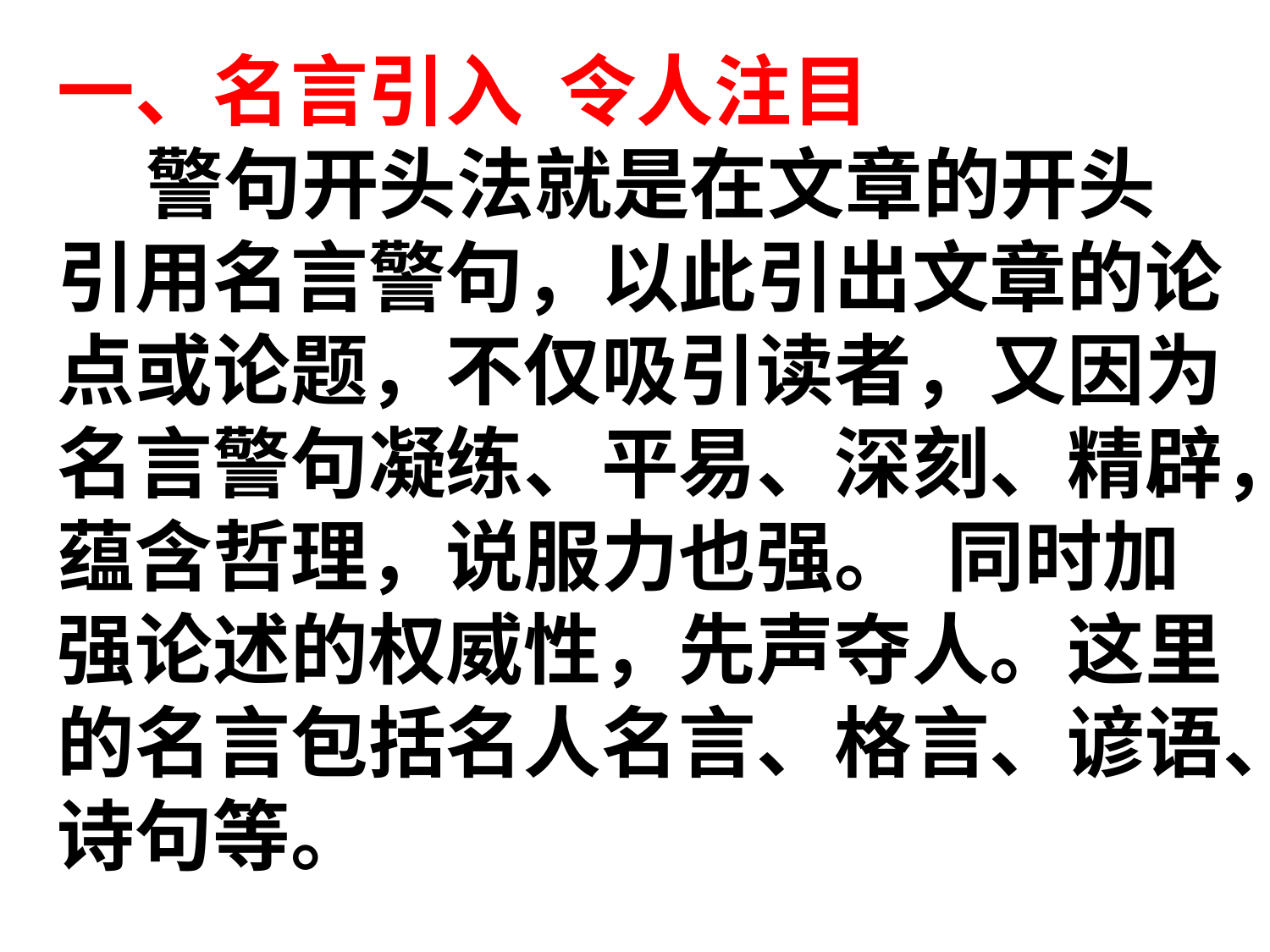

一、名言引入  令人注目
    警句开头法就是在文章的开头引用名言警句，以此引出文章的论点或论题，不仅吸引读者，又因为名言警句凝练、平易、深刻、精辟，蕴含哲理，说服力也强。  同时加强论述的权威性，先声夺人。这里的名言包括名人名言、格言、谚语、诗句等。